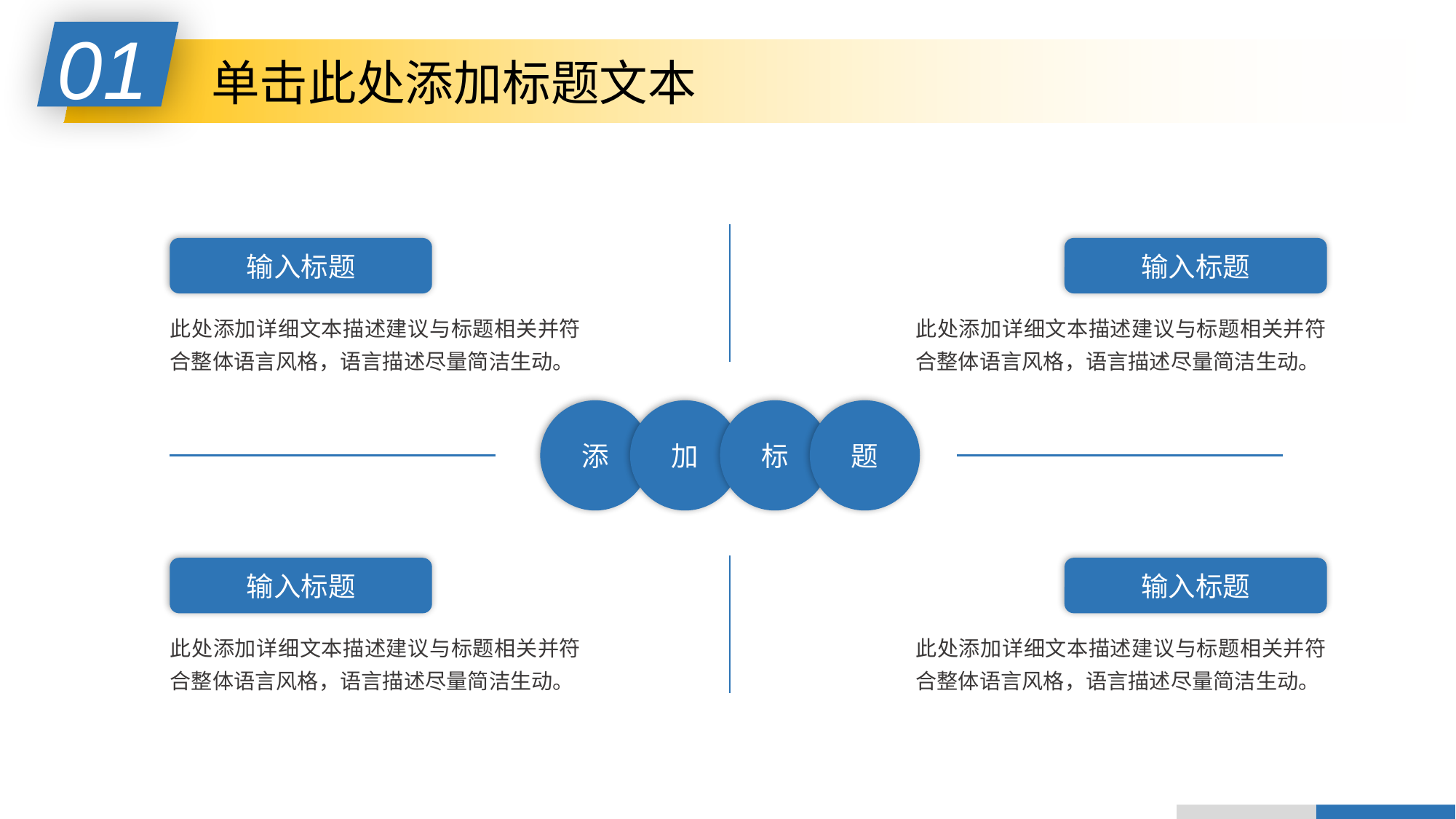

01
单击此处添加标题文本
输入标题
输入标题
此处添加详细文本描述建议与标题相关并符合整体语言风格，语言描述尽量简洁生动。

此处添加详细文本描述建议与标题相关并符合整体语言风格，语言描述尽量简洁生动。

添
加
标
题
输入标题
输入标题
此处添加详细文本描述建议与标题相关并符合整体语言风格，语言描述尽量简洁生动。

此处添加详细文本描述建议与标题相关并符合整体语言风格，语言描述尽量简洁生动。